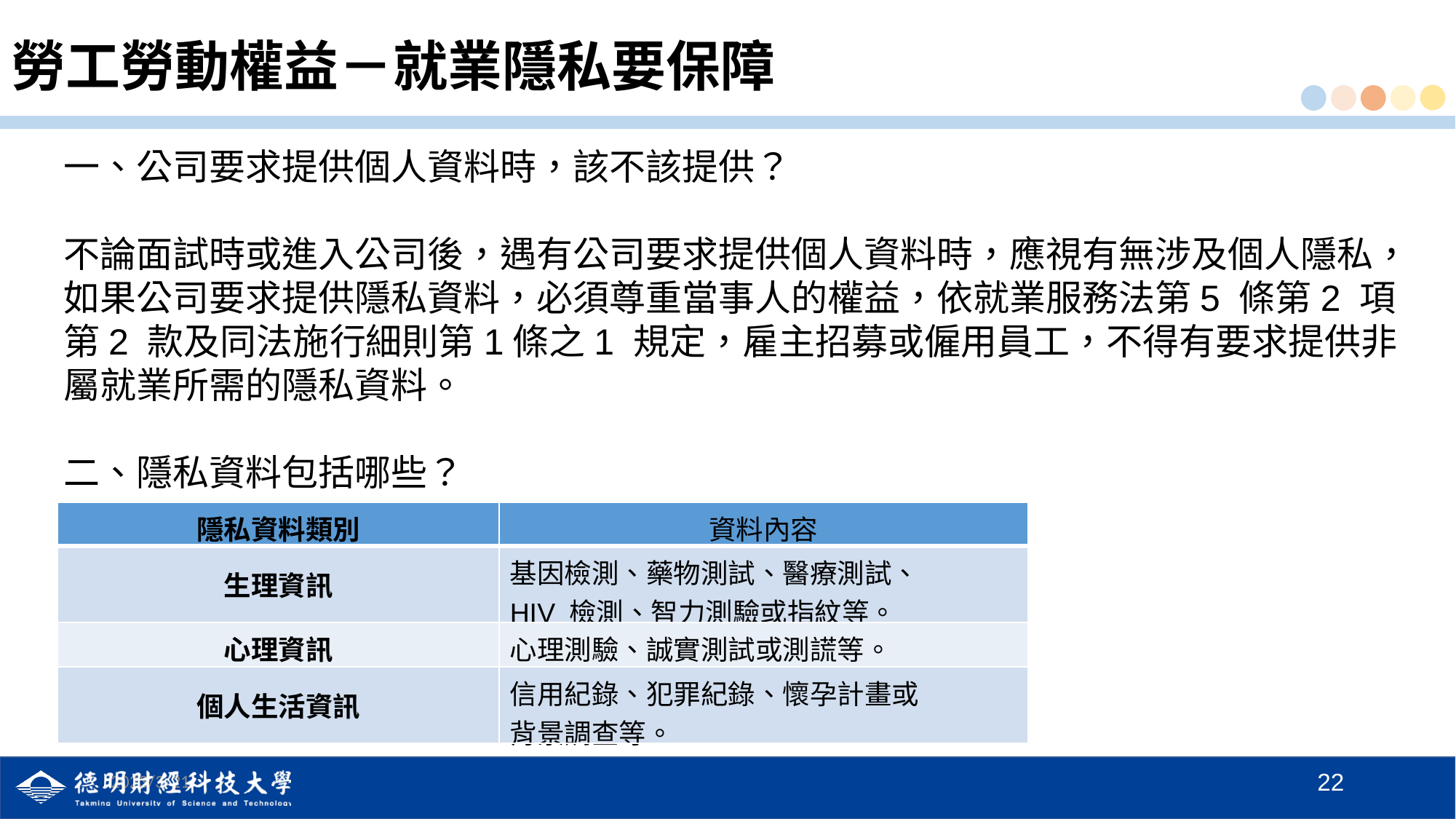

# 勞工勞動權益－就業隱私要保障
一、公司要求提供個人資料時，該不該提供？

不論面試時或進入公司後，遇有公司要求提供個人資料時，應視有無涉及個人隱私，如果公司要求提供隱私資料，必須尊重當事人的權益，依就業服務法第5 條第2 項第2 款及同法施行細則第1條之1 規定，雇主招募或僱用員工，不得有要求提供非屬就業所需的隱私資料。

二、隱私資料包括哪些？

| 隱私資料類別 | 資料內容 |
| --- | --- |
| 生理資訊 | 基因檢測、藥物測試、醫療測試、 HIV 檢測、智力測驗或指紋等。 |
| 心理資訊 | 心理測驗、誠實測試或測謊等。 |
| 個人生活資訊 | 信用紀錄、犯罪紀錄、懷孕計畫或 背景調查等。 |
22